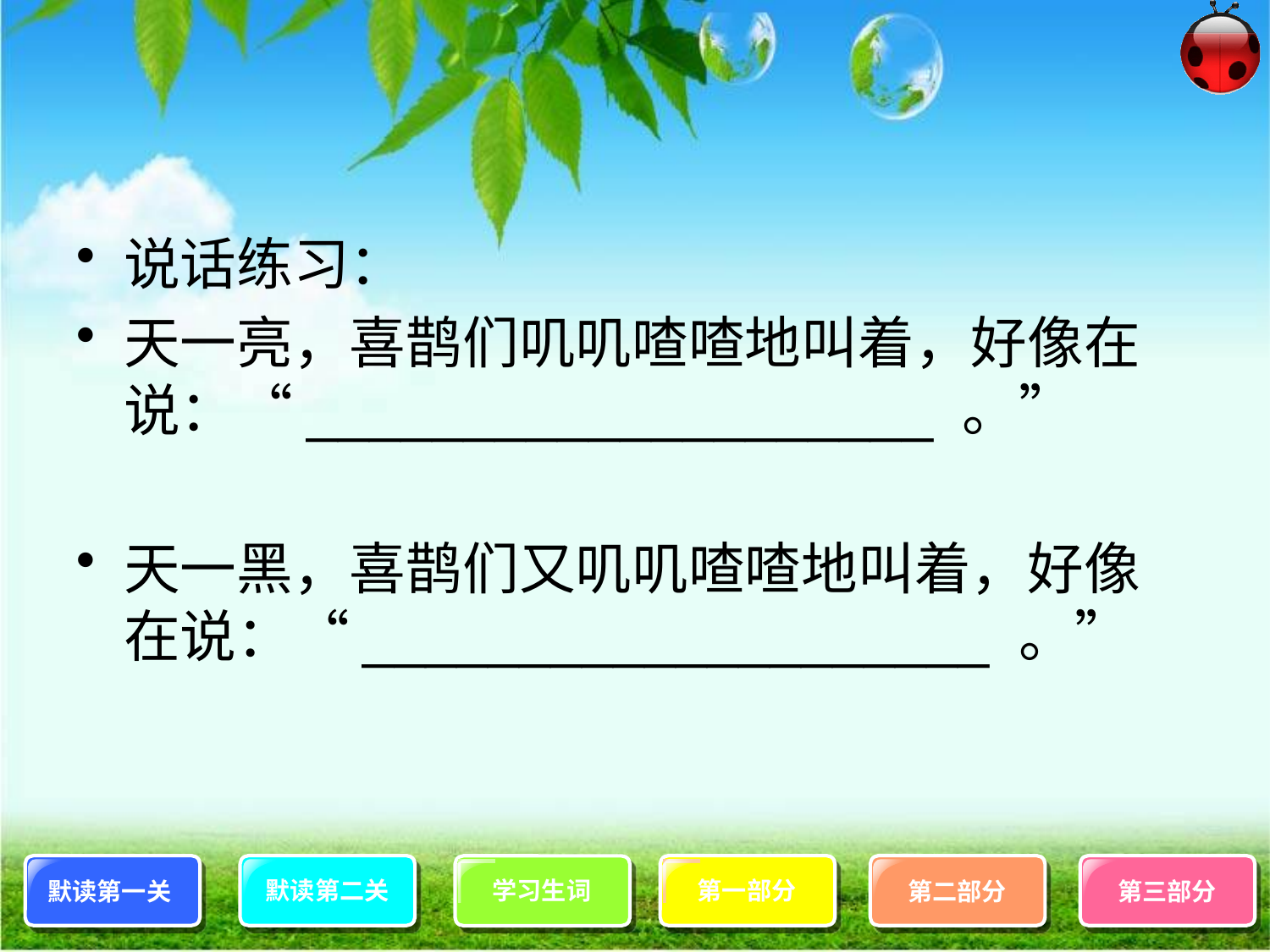

#
说话练习：
天一亮，喜鹊们叽叽喳喳地叫着，好像在说：“____________________ 。”

天一黑，喜鹊们又叽叽喳喳地叫着，好像在说：“____________________ 。”